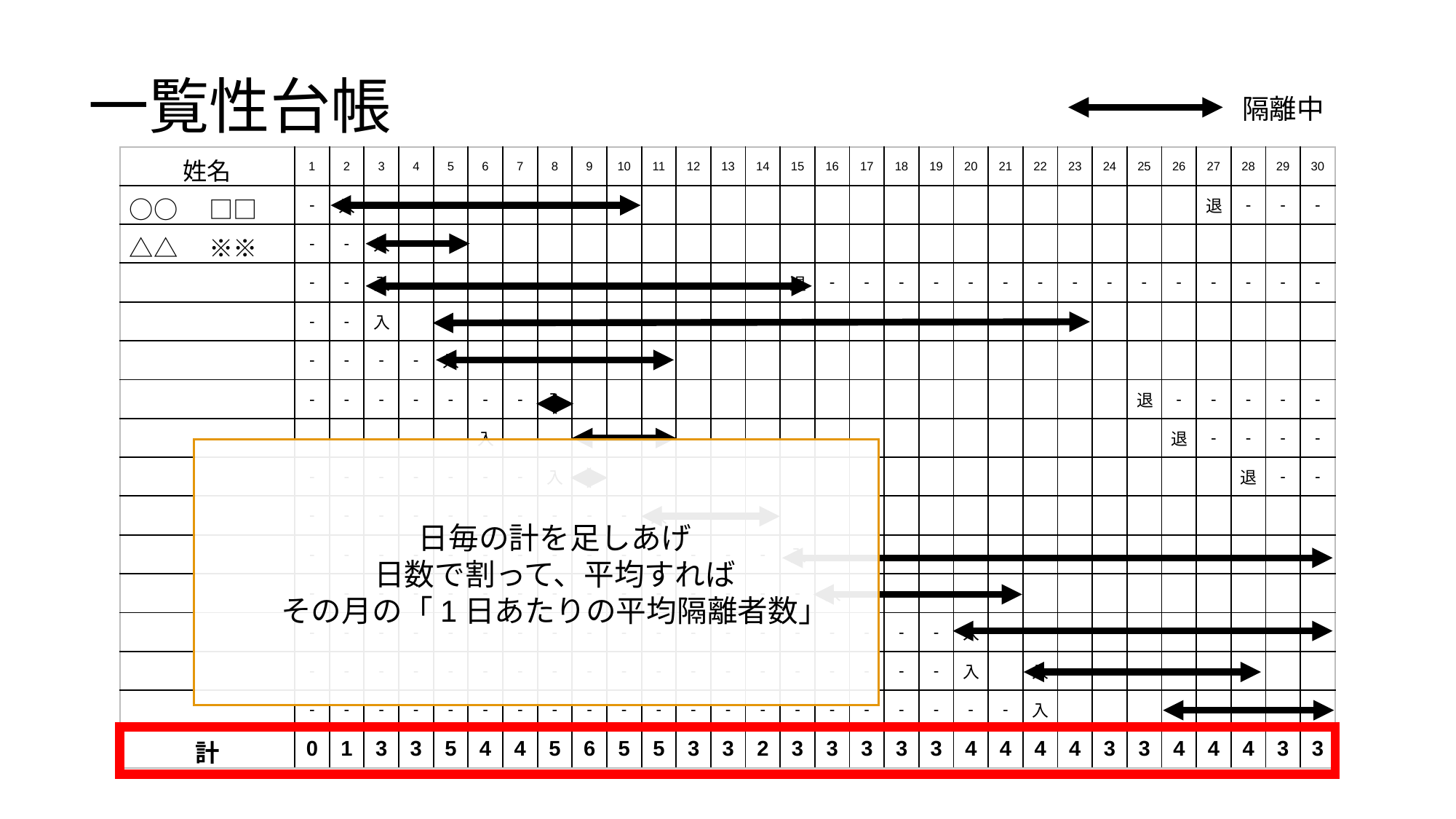

一覧性台帳
隔離中
| 姓名 | 1 | 2 | 3 | 4 | 5 | 6 | 7 | 8 | 9 | 10 | 11 | 12 | 13 | 14 | 15 | 16 | 17 | 18 | 19 | 20 | 21 | 22 | 23 | 24 | 25 | 26 | 27 | 28 | 29 | 30 |
| --- | --- | --- | --- | --- | --- | --- | --- | --- | --- | --- | --- | --- | --- | --- | --- | --- | --- | --- | --- | --- | --- | --- | --- | --- | --- | --- | --- | --- | --- | --- |
| ○○　□□ | - | 入 |  |  |  |  |  |  |  |  |  |  |  |  |  |  |  |  |  |  |  |  |  |  |  |  | 退 | - | - | - |
| △△　※※ | - | - | 入 |  |  |  |  |  |  |  |  |  |  |  |  |  |  |  |  |  |  |  |  |  |  |  |  |  |  |  |
|  | - | - | 入 |  |  |  |  |  |  |  |  |  |  |  | 退 | - | - | - | - | - | - | - | - | - | - | - | - | - | - | - |
|  | - | - | 入 |  |  |  |  |  |  |  |  |  |  |  |  |  |  |  |  |  |  |  |  |  |  |  |  |  |  |  |
|  | - | - | - | - | 入 |  |  |  |  |  |  |  |  |  |  |  |  |  |  |  |  |  |  |  |  |  |  |  |  |  |
|  | - | - | - | - | - | - | - | 入 |  |  |  |  |  |  |  |  |  |  |  |  |  |  |  |  | 退 | - | - | - | - | - |
|  | - | - | - | - | - | 入 |  |  |  |  |  |  |  |  |  |  |  |  |  |  |  |  |  |  |  | 退 | - | - | - | - |
|  | - | - | - | - | - | - | - | 入 |  |  |  |  |  |  |  |  |  |  |  |  |  |  |  |  |  |  |  | 退 | - | - |
|  | - | - | - | - | - | - | - | - | - | - | 入 |  |  |  |  |  |  |  |  |  |  |  |  |  |  |  |  |  |  |  |
|  | - | - | - | - | - | - | - | - | - | - | - | - | - | - | 入 |  |  |  |  |  |  |  |  |  |  |  |  |  |  |  |
|  | - | - | - | - | - | - | - | - | - | - | - | - | - | - | - | 入 |  |  |  |  |  |  |  |  |  |  |  |  |  |  |
|  | - | - | - | - | - | - | - | - | - | - | - | - | - | - | - | - | - | - | - | 入 |  |  |  |  |  |  |  |  |  |  |
|  | - | - | - | - | - | - | - | - | - | - | - | - | - | - | - | - | - | - | - | 入 |  | 入 |  |  |  |  |  |  |  |  |
|  | - | - | - | - | - | - | - | - | - | - | - | - | - | - | - | - | - | - | - | - | - | 入 |  |  |  |  |  |  |  |  |
| 計 | 0 | 1 | 3 | 3 | 5 | 4 | 4 | 5 | 6 | 5 | 5 | 3 | 3 | 2 | 3 | 3 | 3 | 3 | 3 | 4 | 4 | 4 | 4 | 3 | 3 | 4 | 4 | 4 | 3 | 3 |

日毎の計を足しあげ
日数で割って、平均すれば
その月の「1日あたりの平均隔離者数」